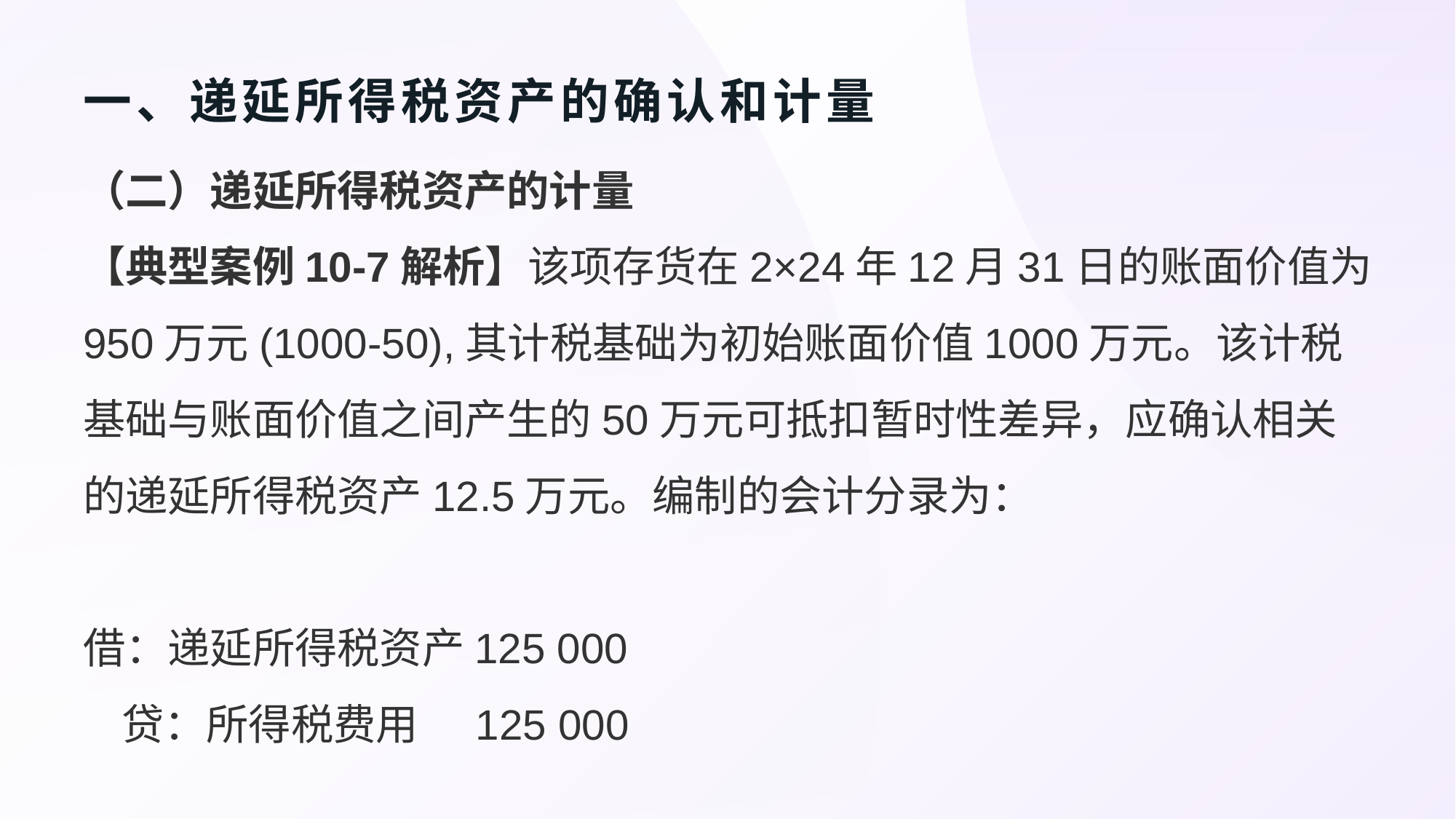

# 一、递延所得税资产的确认和计量
（二）递延所得税资产的计量
【典型案例10-7解析】该项存货在2×24年12月31日的账面价值为950万元(1000-50),其计税基础为初始账面价值1000万元。该计税基础与账面价值之间产生的50万元可抵扣暂时性差异，应确认相关的递延所得税资产12.5万元。编制的会计分录为：

借：递延所得税资产125 000
   贷：所得税费用     125 000